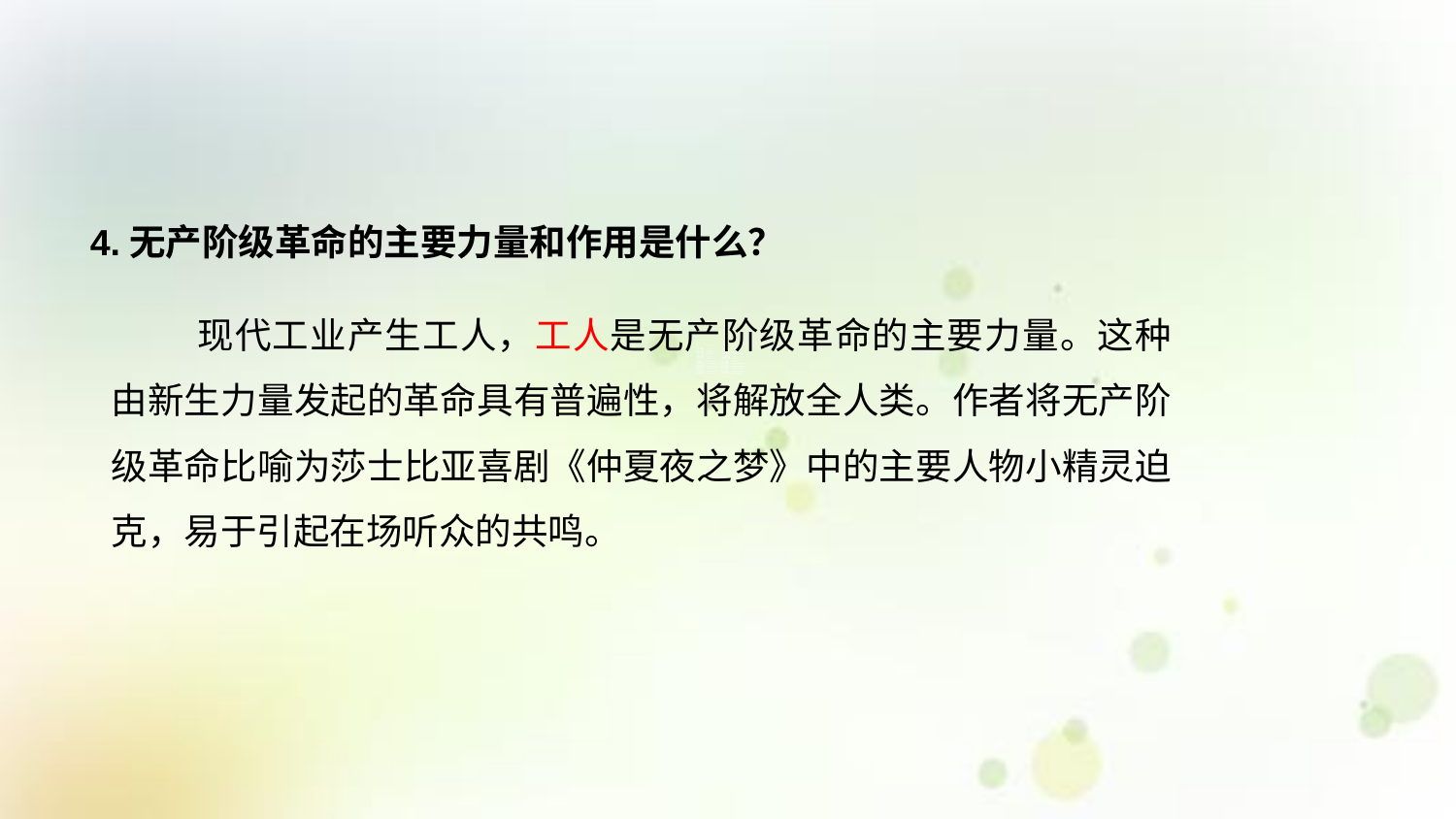

4.无产阶级革命的主要力量和作用是什么？
现代工业产生工人，工人是无产阶级革命的主要力量。这种由新生力量发起的革命具有普遍性，将解放全人类。作者将无产阶级革命比喻为莎士比亚喜剧《仲夏夜之梦》中的主要人物小精灵迫克，易于引起在场听众的共鸣。